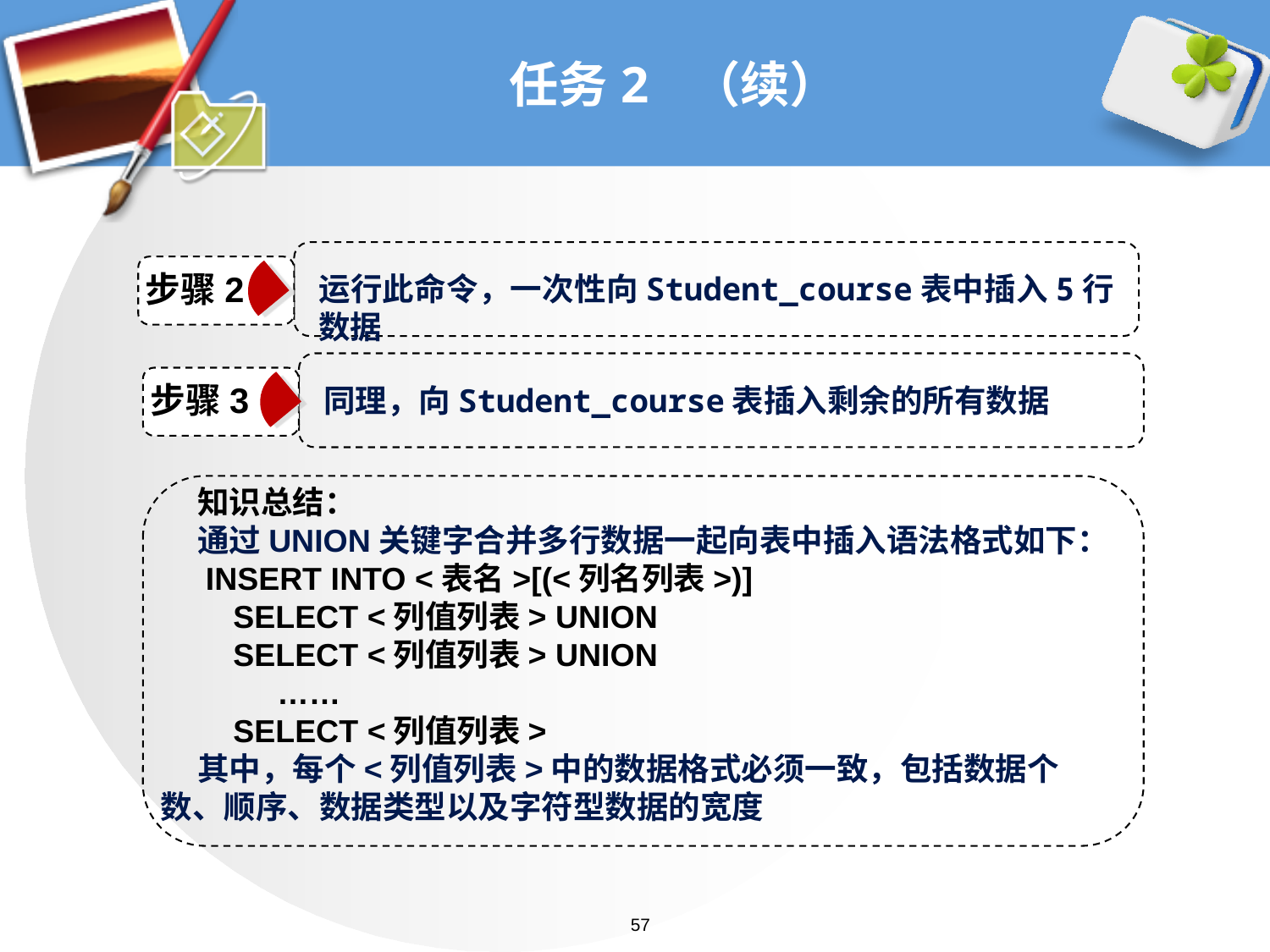

# 任务2 （续）

步骤2
运行此命令，一次性向Student_course表中插入5行数据

步骤3
同理，向Student_course表插入剩余的所有数据

知识总结：
通过UNION关键字合并多行数据一起向表中插入语法格式如下：
 INSERT INTO <表名>[(<列名列表>)]
    SELECT <列值列表> UNION
    SELECT <列值列表> UNION
         ……
    SELECT <列值列表>
其中，每个<列值列表>中的数据格式必须一致，包括数据个数、顺序、数据类型以及字符型数据的宽度

57